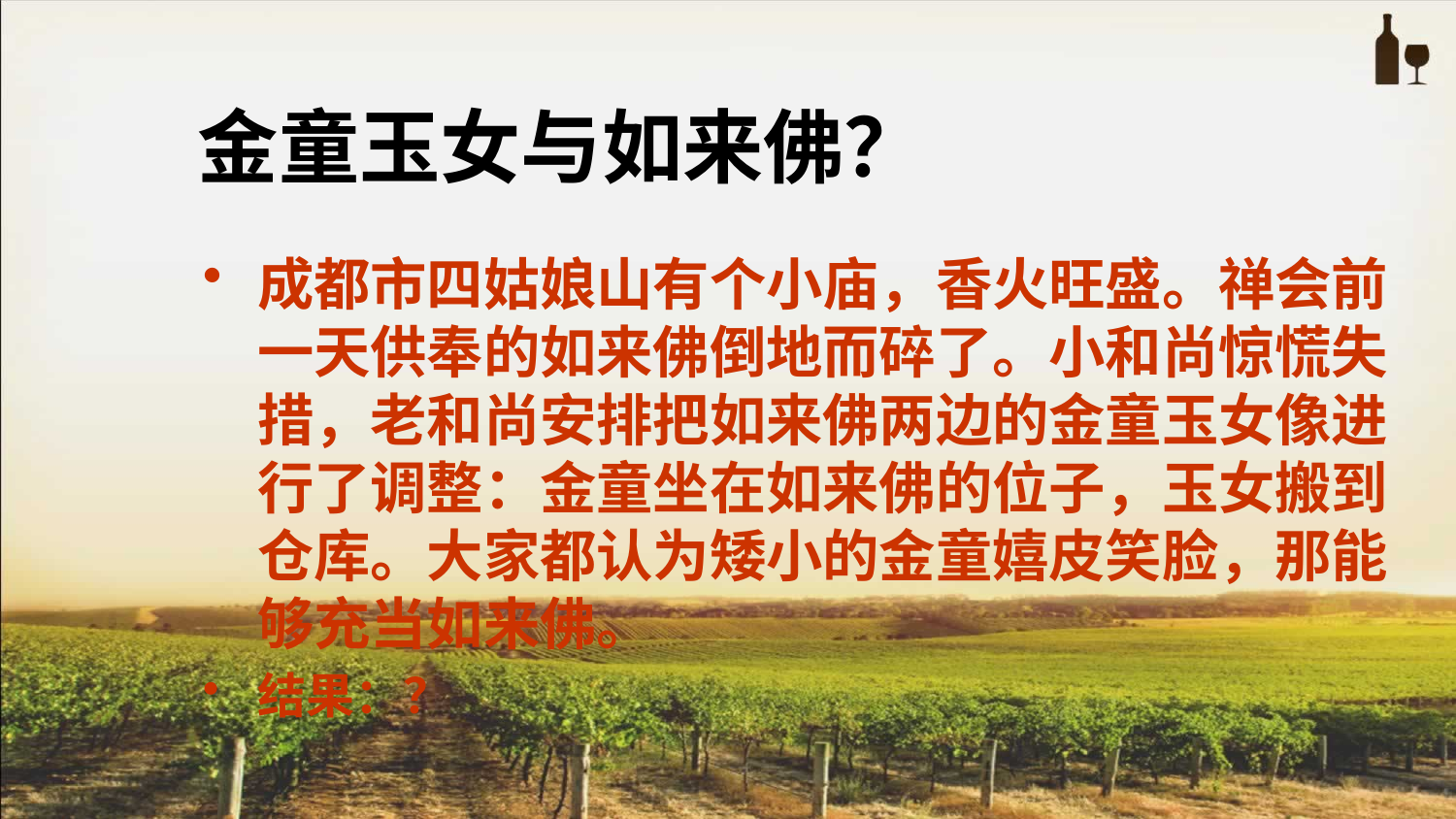

金童玉女与如来佛？
成都市四姑娘山有个小庙，香火旺盛。禅会前一天供奉的如来佛倒地而碎了。小和尚惊慌失措，老和尚安排把如来佛两边的金童玉女像进行了调整：金童坐在如来佛的位子，玉女搬到仓库。大家都认为矮小的金童嬉皮笑脸，那能够充当如来佛。
结果：？